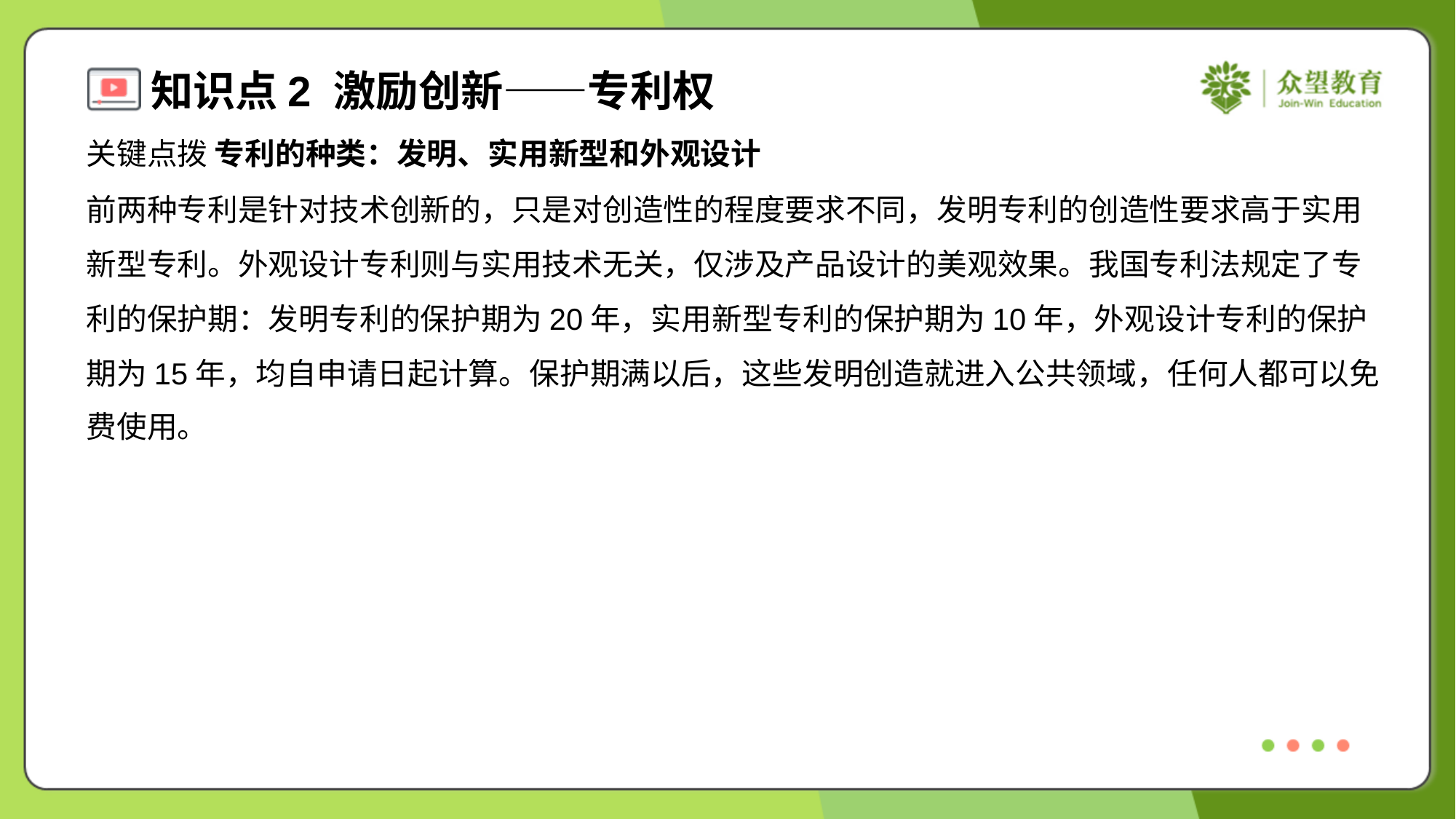

关键点拨 专利的种类：发明、实用新型和外观设计
前两种专利是针对技术创新的，只是对创造性的程度要求不同，发明专利的创造性要求高于实用
新型专利。外观设计专利则与实用技术无关，仅涉及产品设计的美观效果。我国专利法规定了专
利的保护期：发明专利的保护期为20年，实用新型专利的保护期为10年，外观设计专利的保护
期为15年，均自申请日起计算。保护期满以后，这些发明创造就进入公共领域，任何人都可以免
费使用。